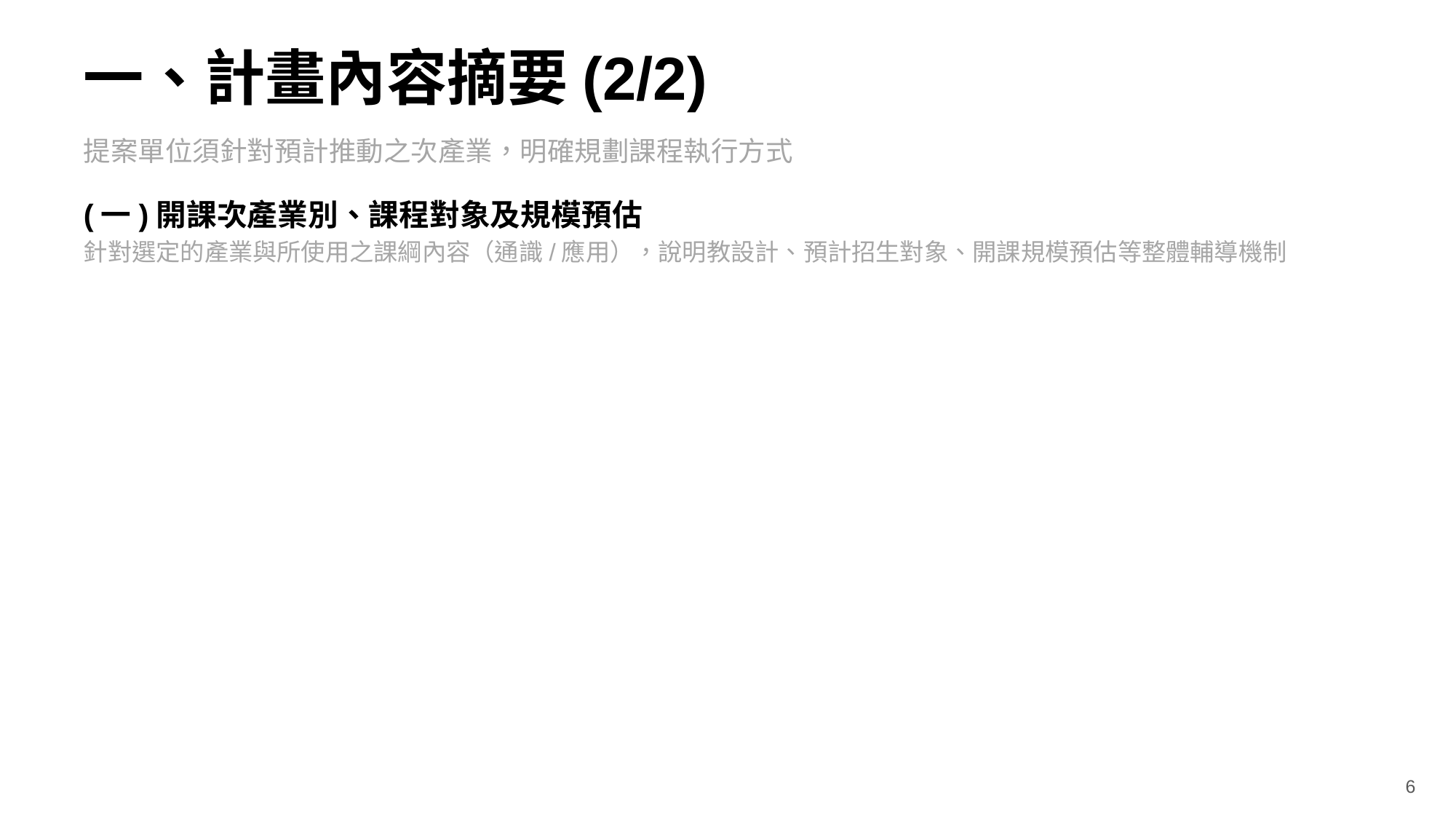

# 一、計畫內容摘要(2/2)
提案單位須針對預計推動之次產業，明確規劃課程執行方式
(一)開課次產業別、課程對象及規模預估
針對選定的產業與所使用之課綱內容（通識/應用），說明教設計、預計招生對象、開課規模預估等整體輔導機制